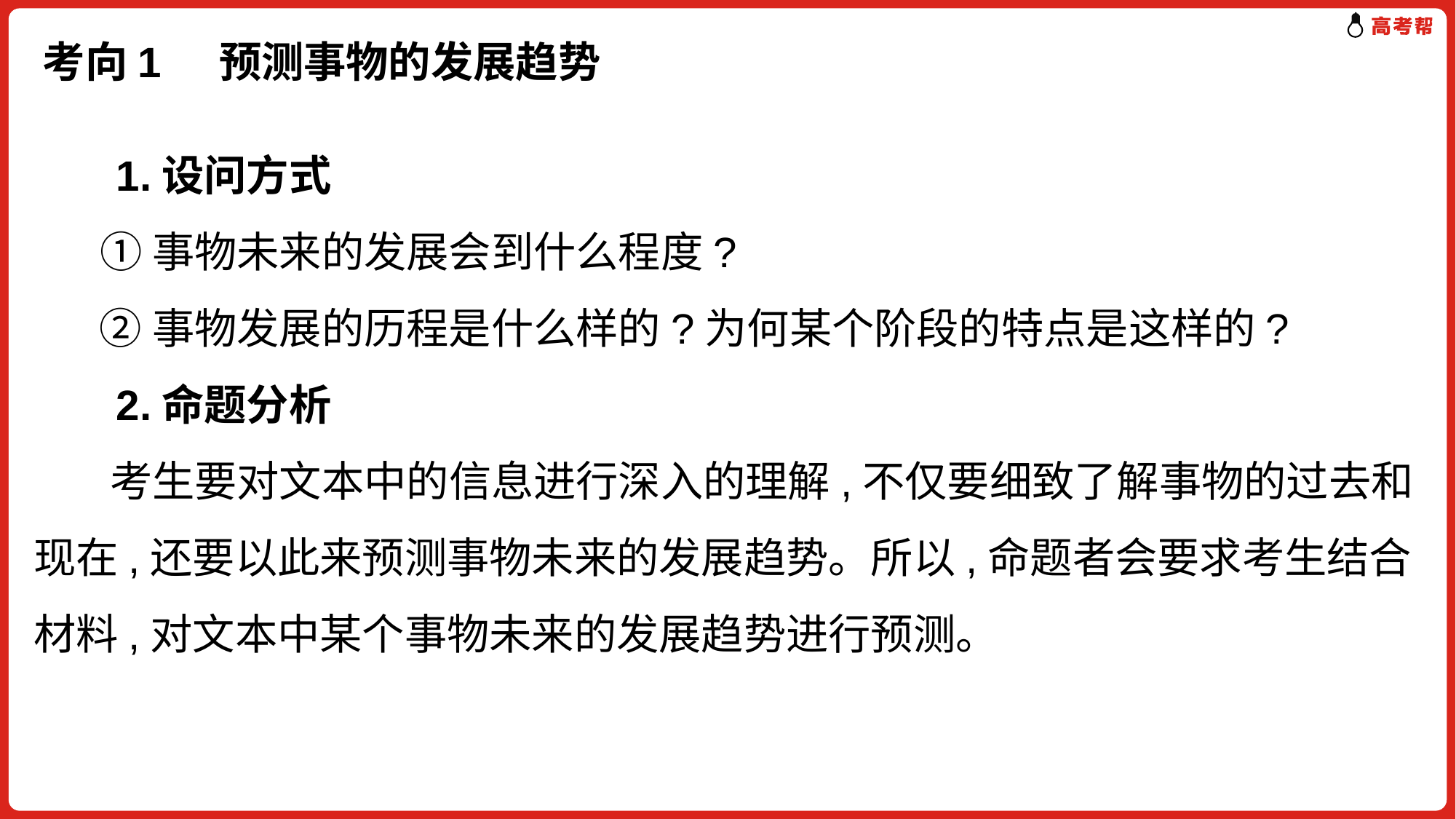

# 考向1    预测事物的发展趋势
       1.设问方式
       ①事物未来的发展会到什么程度?
       ②事物发展的历程是什么样的?为何某个阶段的特点是这样的?
       2.命题分析
       考生要对文本中的信息进行深入的理解,不仅要细致了解事物的过去和现在,还要以此来预测事物未来的发展趋势。所以,命题者会要求考生结合材料,对文本中某个事物未来的发展趋势进行预测。